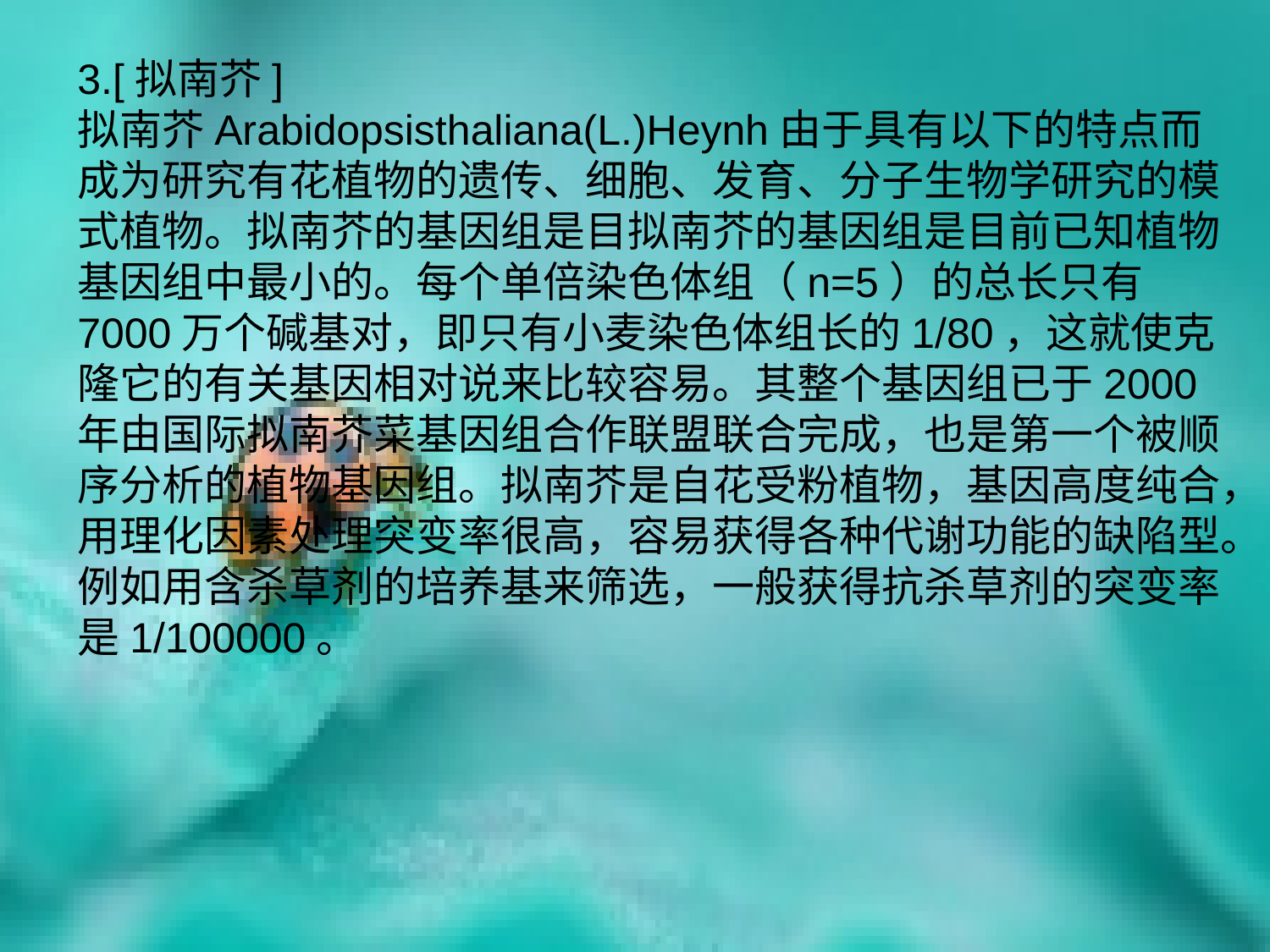

3.[拟南芥]
拟南芥Arabidopsisthaliana(L.)Heynh由于具有以下的特点而成为研究有花植物的遗传、细胞、发育、分子生物学研究的模式植物。拟南芥的基因组是目拟南芥的基因组是目前已知植物基因组中最小的。每个单倍染色体组（n=5）的总长只有7000万个碱基对，即只有小麦染色体组长的1/80，这就使克隆它的有关基因相对说来比较容易。其整个基因组已于2000年由国际拟南芥菜基因组合作联盟联合完成，也是第一个被顺序分析的植物基因组。拟南芥是自花受粉植物，基因高度纯合，用理化因素处理突变率很高，容易获得各种代谢功能的缺陷型。例如用含杀草剂的培养基来筛选，一般获得抗杀草剂的突变率是1/100000。